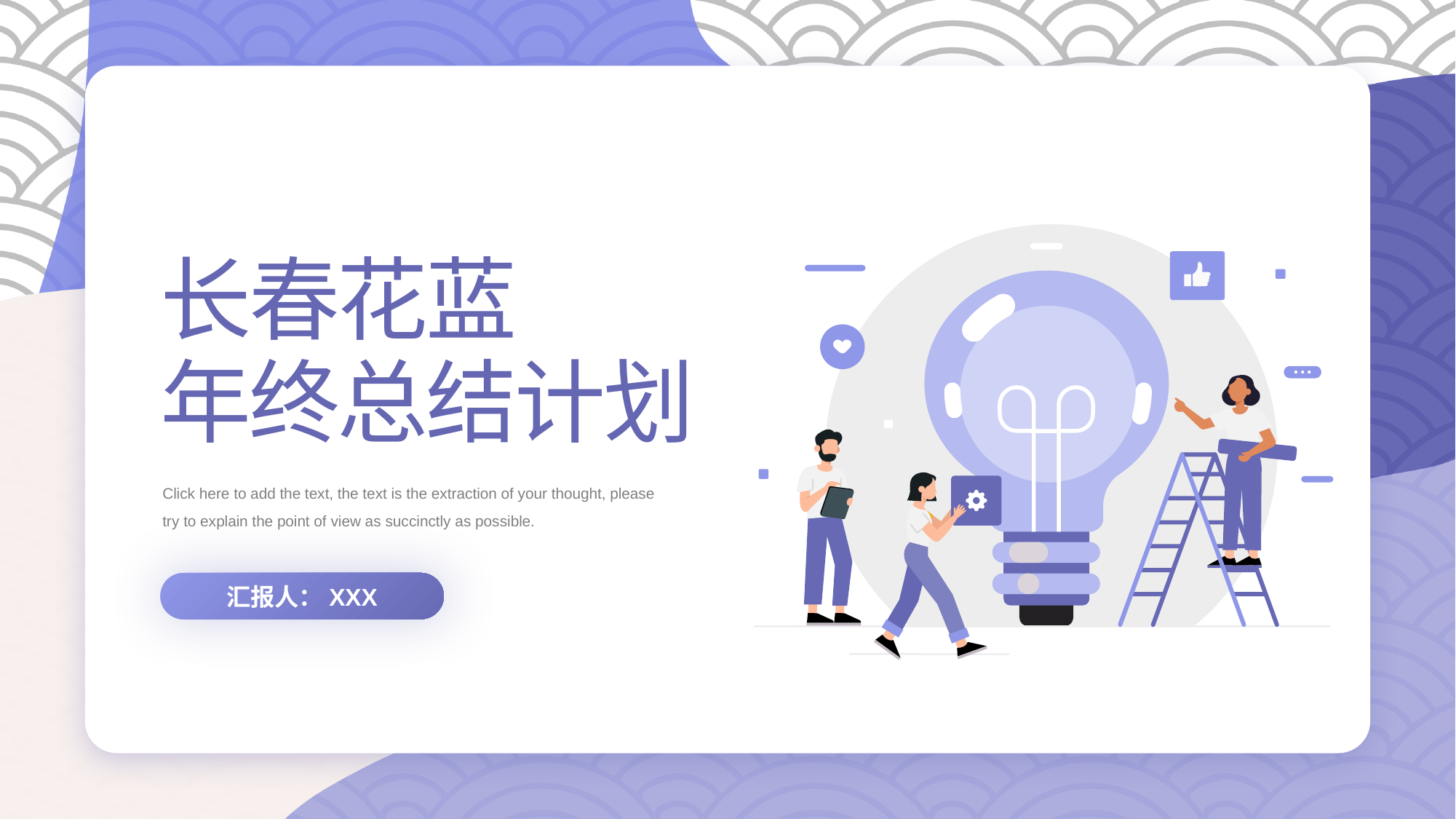

长春花蓝
年终总结计划
Click here to add the text, the text is the extraction of your thought, please try to explain the point of view as succinctly as possible.

汇报人：XXX